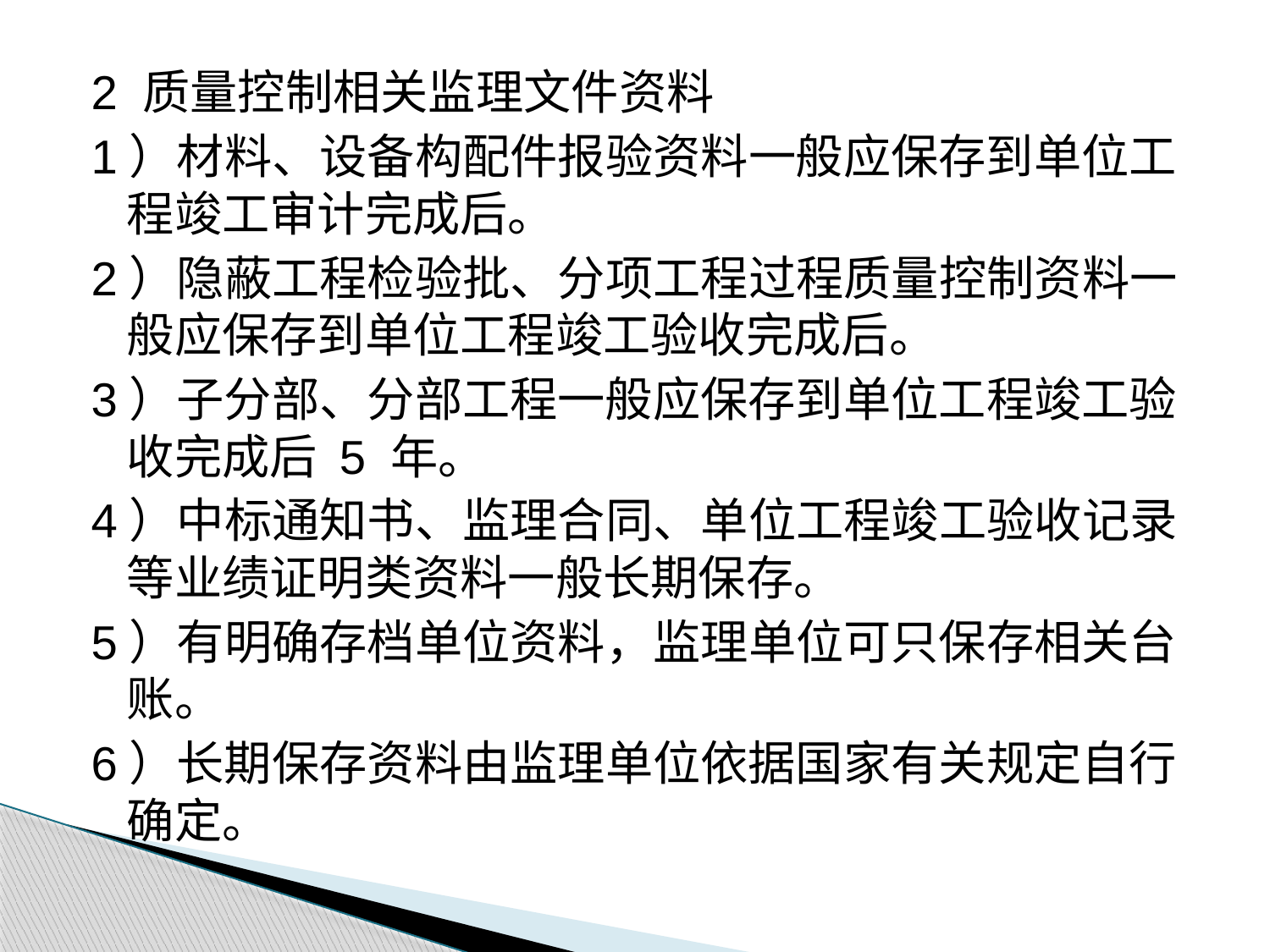

2 质量控制相关监理文件资料
1）材料、设备构配件报验资料一般应保存到单位工程竣工审计完成后。
2）隐蔽工程检验批、分项工程过程质量控制资料一般应保存到单位工程竣工验收完成后。
3）子分部、分部工程一般应保存到单位工程竣工验收完成后 5 年。
4）中标通知书、监理合同、单位工程竣工验收记录等业绩证明类资料一般长期保存。
5）有明确存档单位资料，监理单位可只保存相关台账。
6）长期保存资料由监理单位依据国家有关规定自行确定。